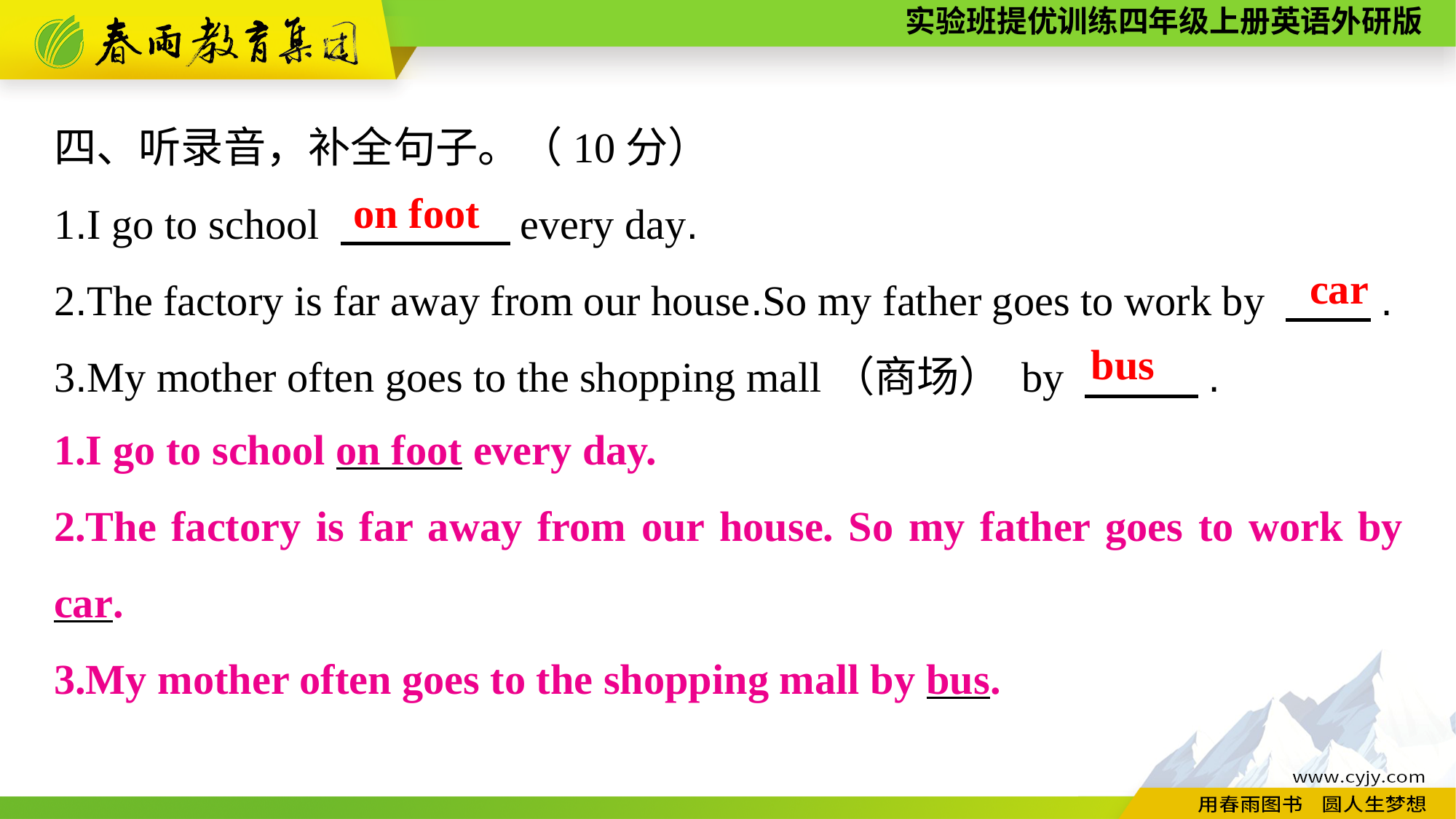

四、听录音，补全句子。（10分）
1.I go to school 　　　　every day.
2.The factory is far away from our house.So my father goes to work by 　　.
3.My mother often goes to the shopping mall（商场） by 　   　.
on foot
car
bus
1.I go to school on foot every day.
2.The factory is far away from our house. So my father goes to work by car.
3.My mother often goes to the shopping mall by bus.